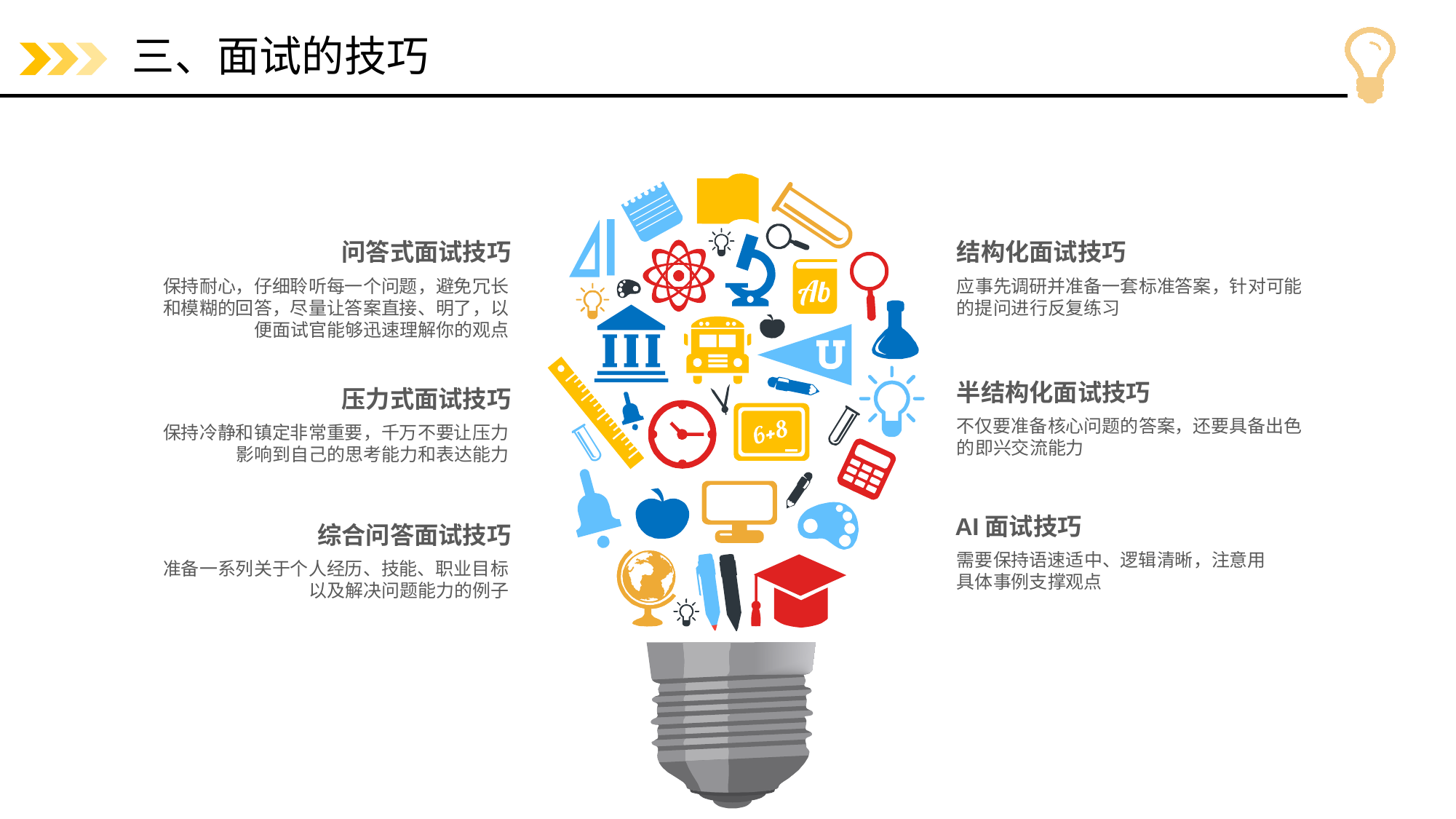

28
# 三、面试的技巧

问答式面试技巧
结构化面试技巧

保持耐心，仔细聆听每一个问题，避免冗长和模糊的回答，尽量让答案直接、明了，以便面试官能够迅速理解你的观点
应事先调研并准备一套标准答案，针对可能的提问进行反复练习

半结构化面试技巧
压力式面试技巧

不仅要准备核心问题的答案，还要具备出色的即兴交流能力
保持冷静和镇定非常重要，千万不要让压力影响到自己的思考能力和表达能力

AI面试技巧
综合问答面试技巧
需要保持语速适中、逻辑清晰，注意用
具体事例支撑观点

准备一系列关于个人经历、技能、职业目标以及解决问题能力的例子